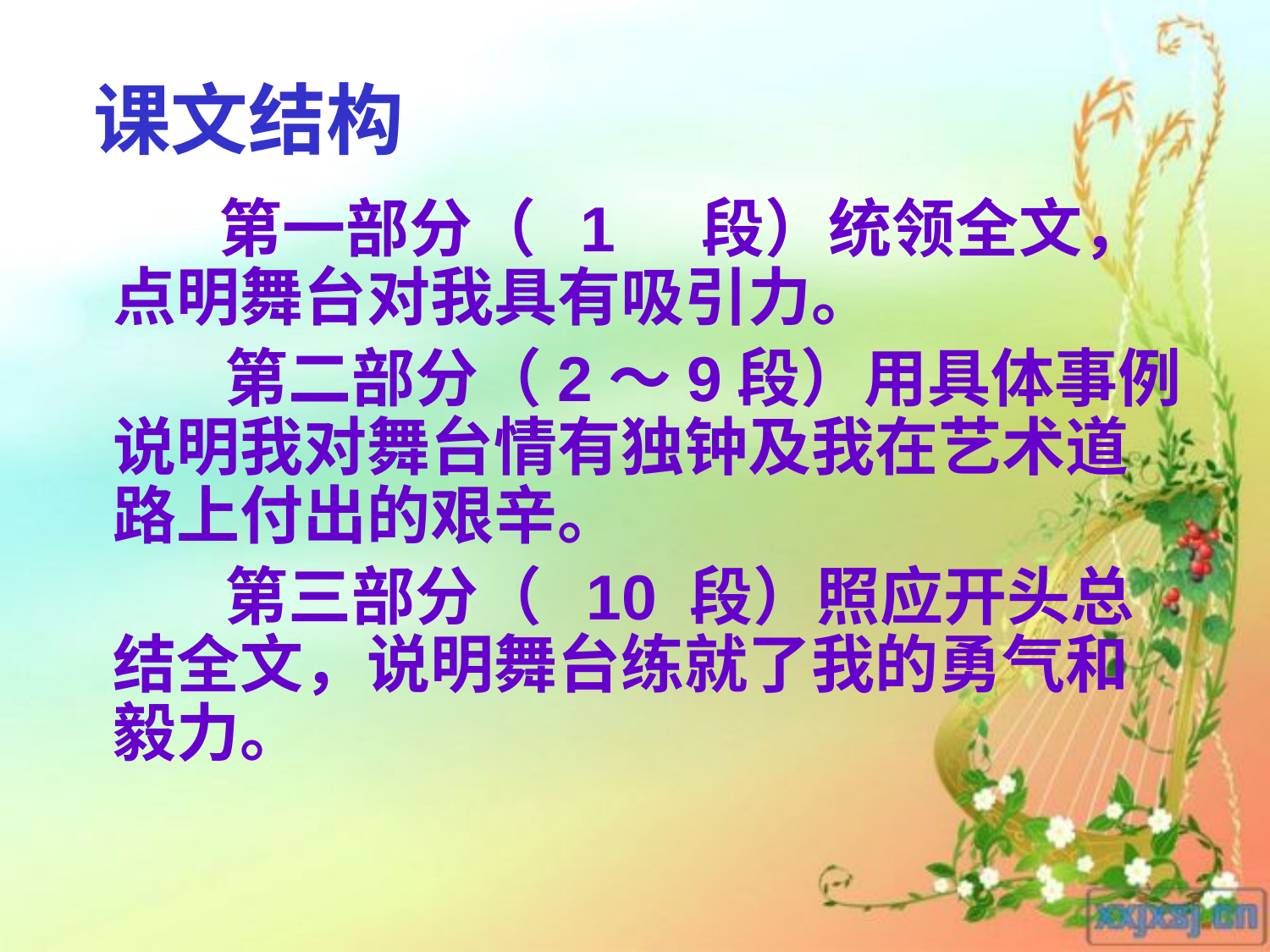

# 课文结构
           第一部分（  1    段）统领全文，点明舞台对我具有吸引力。
          第二部分（2～9段）用具体事例说明我对舞台情有独钟及我在艺术道路上付出的艰辛。
          第三部分（  10 段）照应开头总结全文，说明舞台练就了我的勇气和毅力。